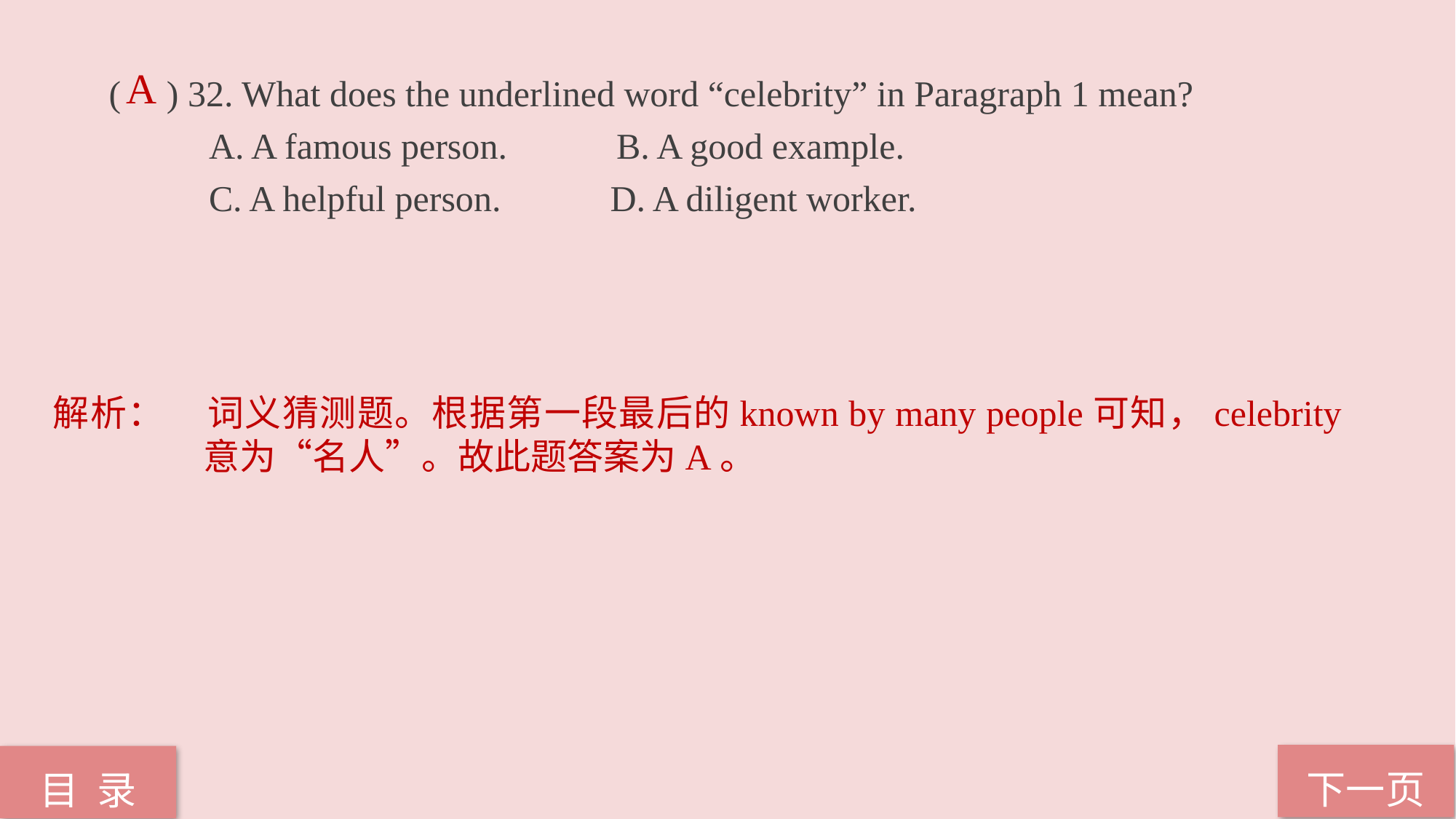

A
(     ) 32. What does the underlined word “celebrity” in Paragraph 1 mean?
           A. A famous person.            B. A good example.
           C. A helpful person.            D. A diligent worker.
解析：	词义猜测题。根据第一段最后的known by many people可知，celebrity意为“名人”。故此题答案为A。